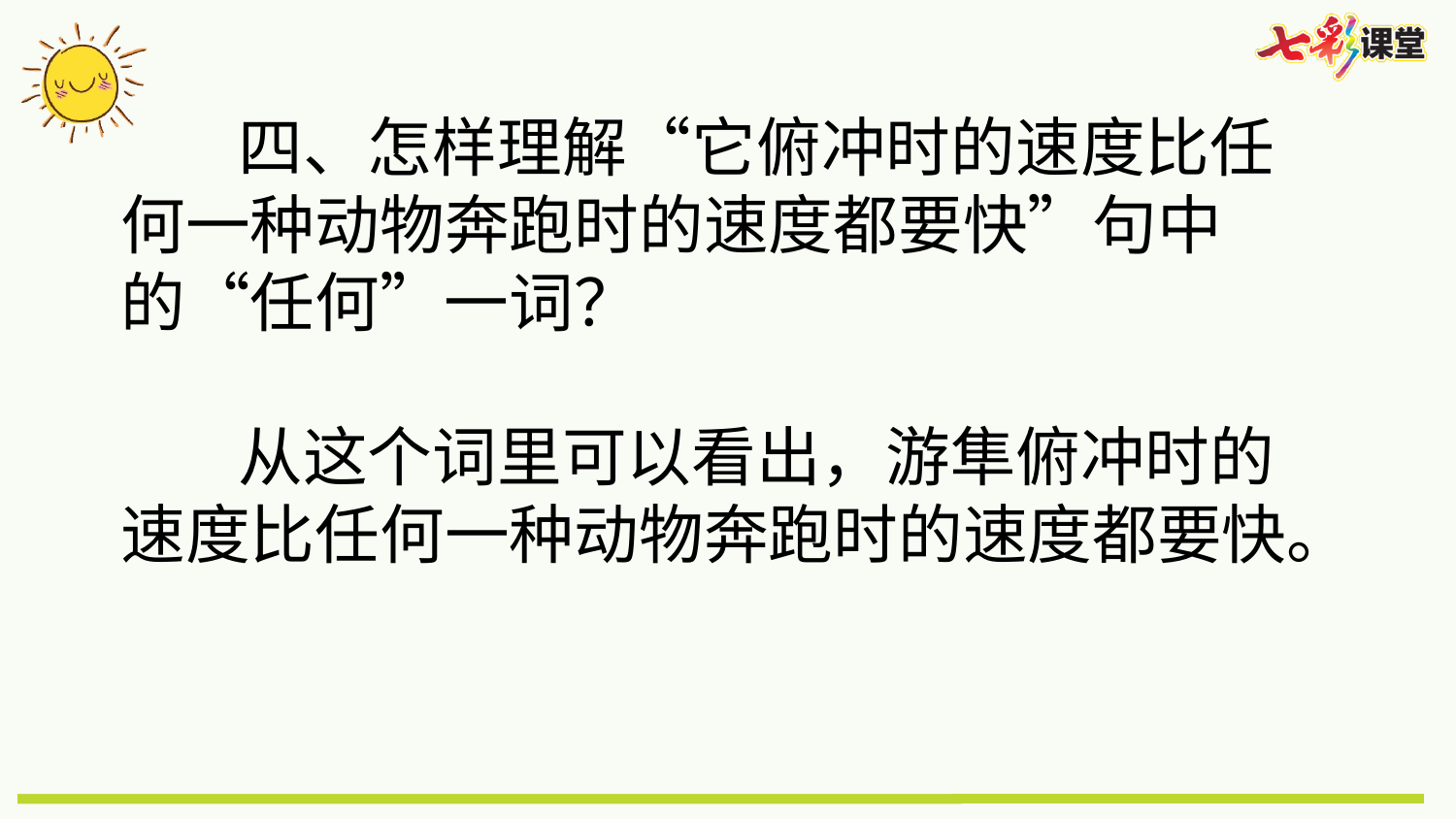

四、怎样理解“它俯冲时的速度比任何一种动物奔跑时的速度都要快”句中的“任何”一词？
       从这个词里可以看出，游隼俯冲时的速度比任何一种动物奔跑时的速度都要快。